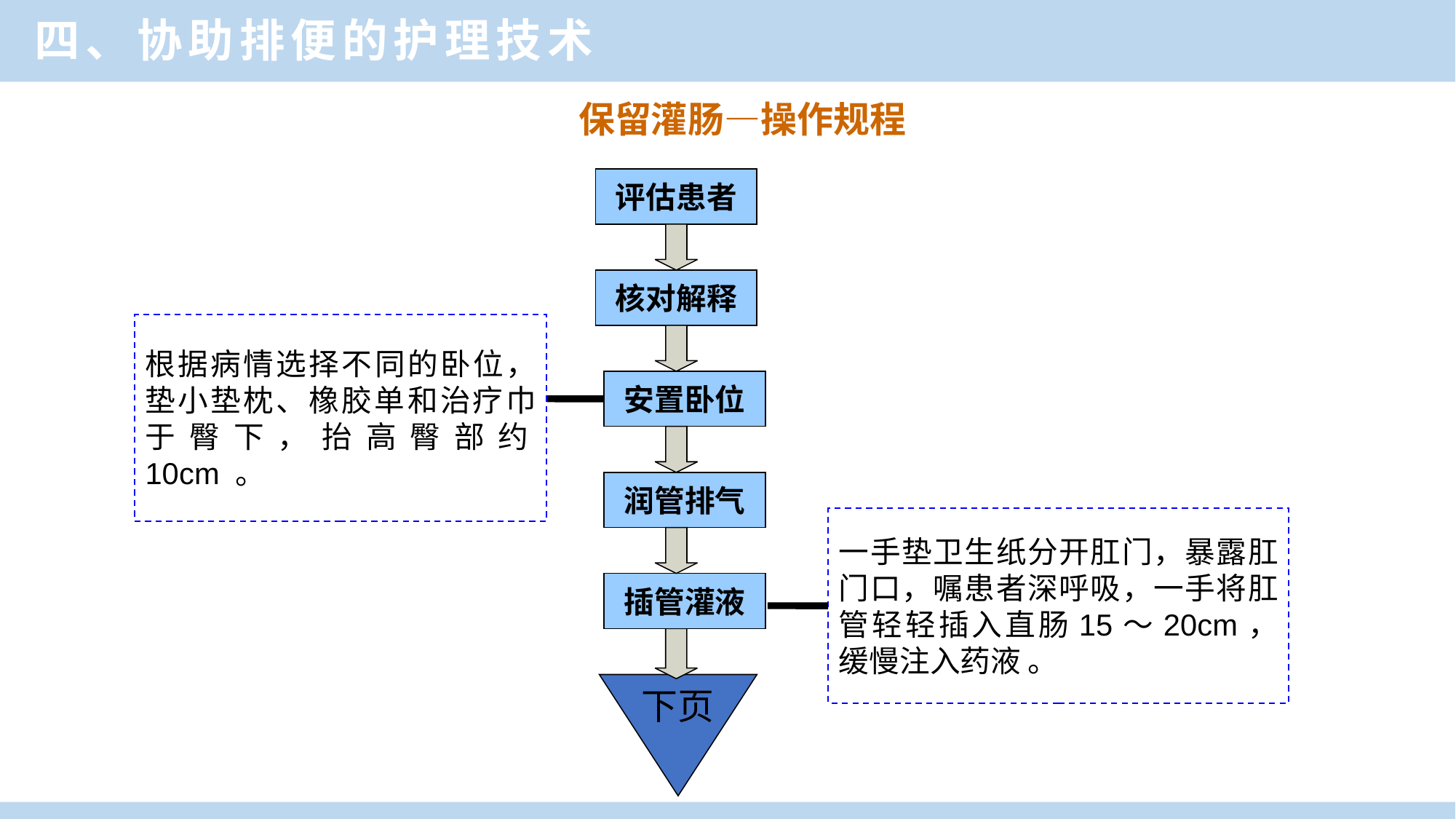

四、协助排便的护理技术
保留灌肠—操作规程
评估患者

核对解释

安置卧位

润管排气

插管灌液
根据病情选择不同的卧位，垫小垫枕、橡胶单和治疗巾于臀下，抬高臀部约10cm 。

一手垫卫生纸分开肛门，暴露肛门口，嘱患者深呼吸，一手将肛管轻轻插入直肠15～20cm，缓慢注入药液 。

下页